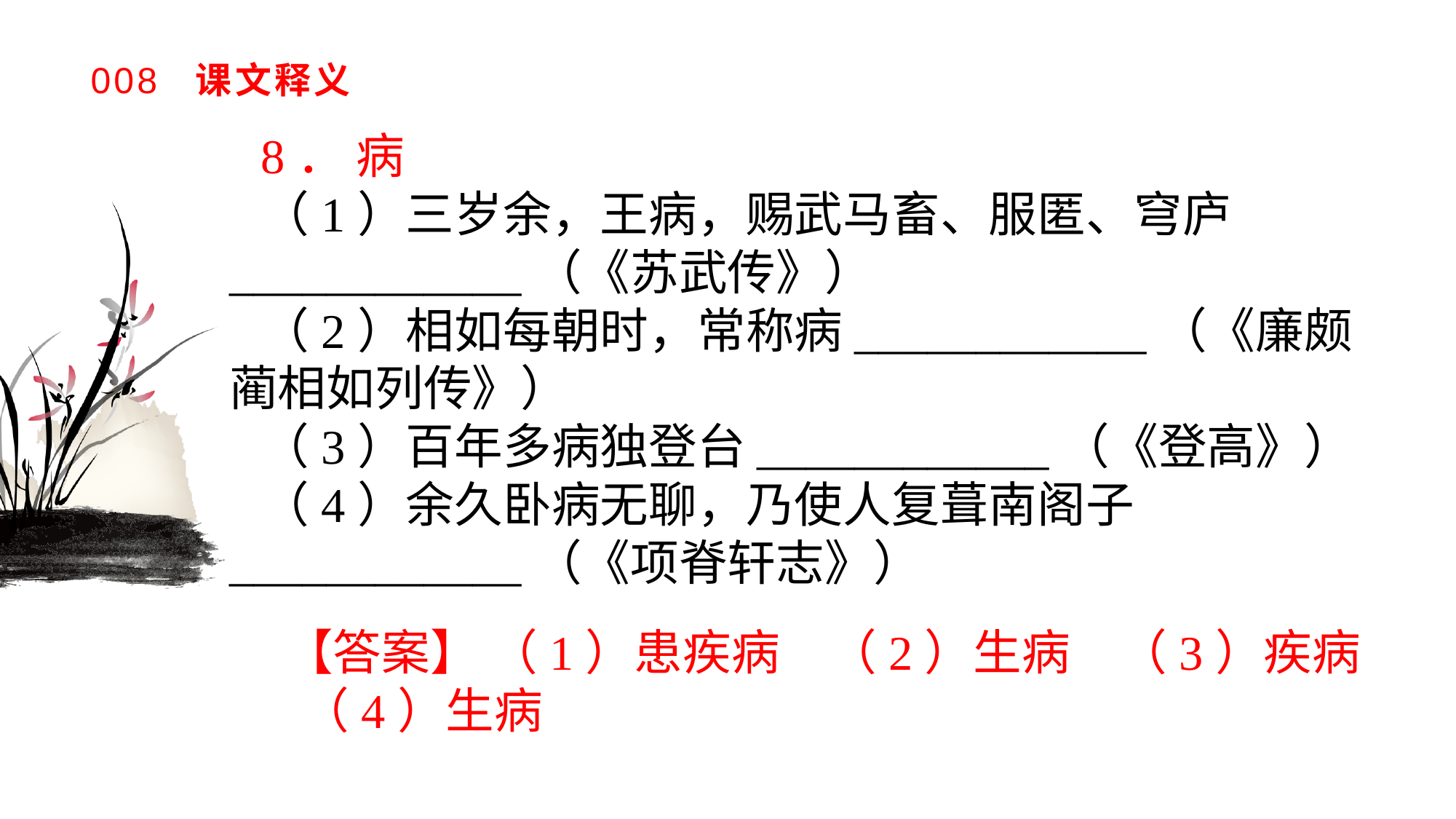

# 008  课文释义
8． 病
（1）三岁余，王病，赐武马畜、服匿、穹庐____________（《苏武传》）（2）相如每朝时，常称病____________（《廉颇蔺相如列传》）（3）百年多病独登台____________（《登高》）（4）余久卧病无聊，乃使人复葺南阁子____________（《项脊轩志》）
【答案】 （1）患疾病　（2）生病　（3）疾病　（4）生病